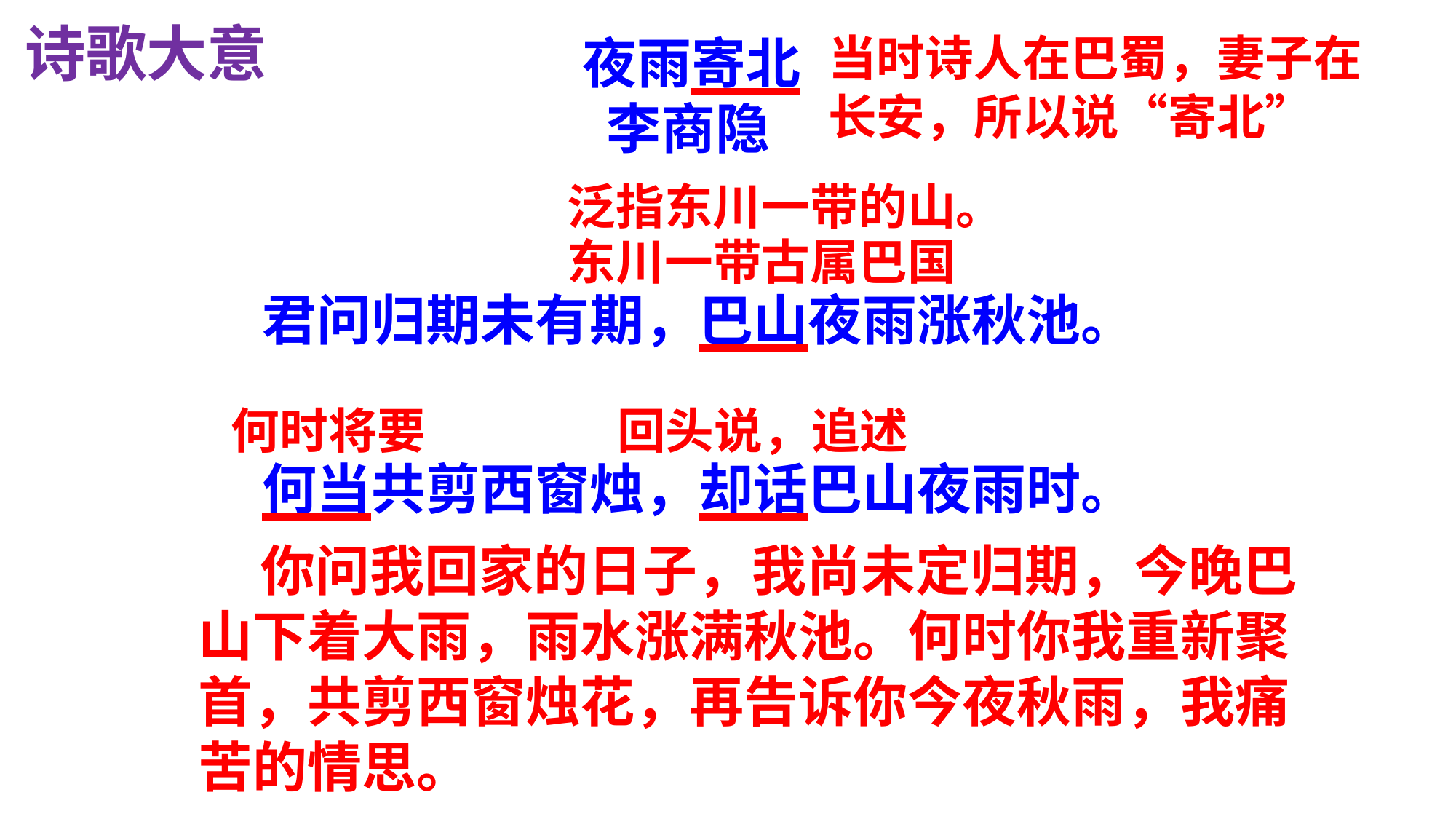

诗歌大意
当时诗人在巴蜀，妻子在长安，所以说“寄北”
  夜雨寄北
    李商隐

泛指东川一带的山。东川一带古属巴国
君问归期未有期，巴山夜雨涨秋池。

何当共剪西窗烛，却话巴山夜雨时。
何时将要
回头说，追述
    你问我回家的日子，我尚未定归期，今晚巴山下着大雨，雨水涨满秋池。何时你我重新聚首，共剪西窗烛花，再告诉你今夜秋雨，我痛苦的情思。